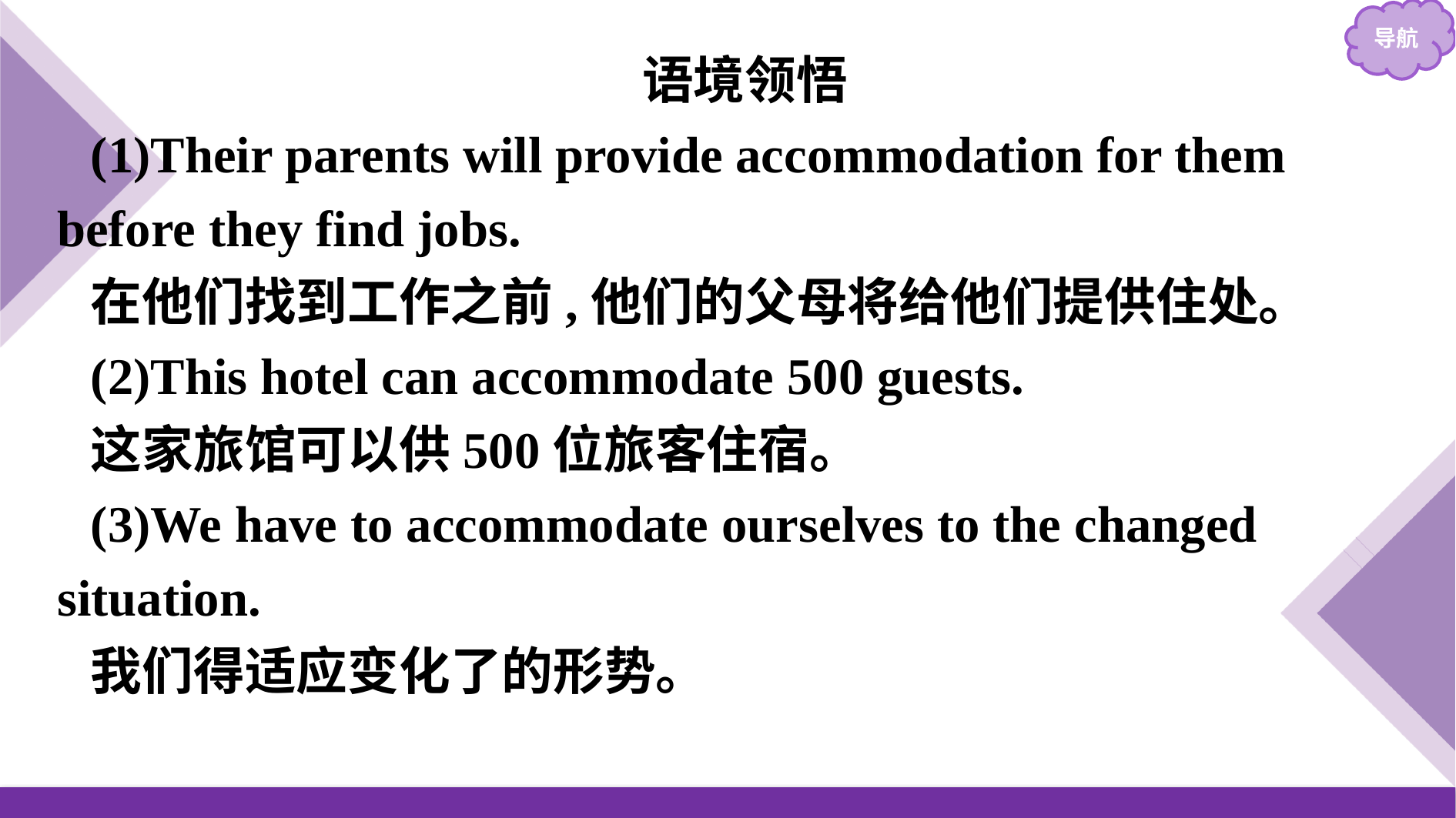

语境领悟
(1)Their parents will provide accommodation for them before they find jobs.
在他们找到工作之前,他们的父母将给他们提供住处。
(2)This hotel can accommodate 500 guests.
这家旅馆可以供500位旅客住宿。
(3)We have to accommodate ourselves to the changed situation.
我们得适应变化了的形势。